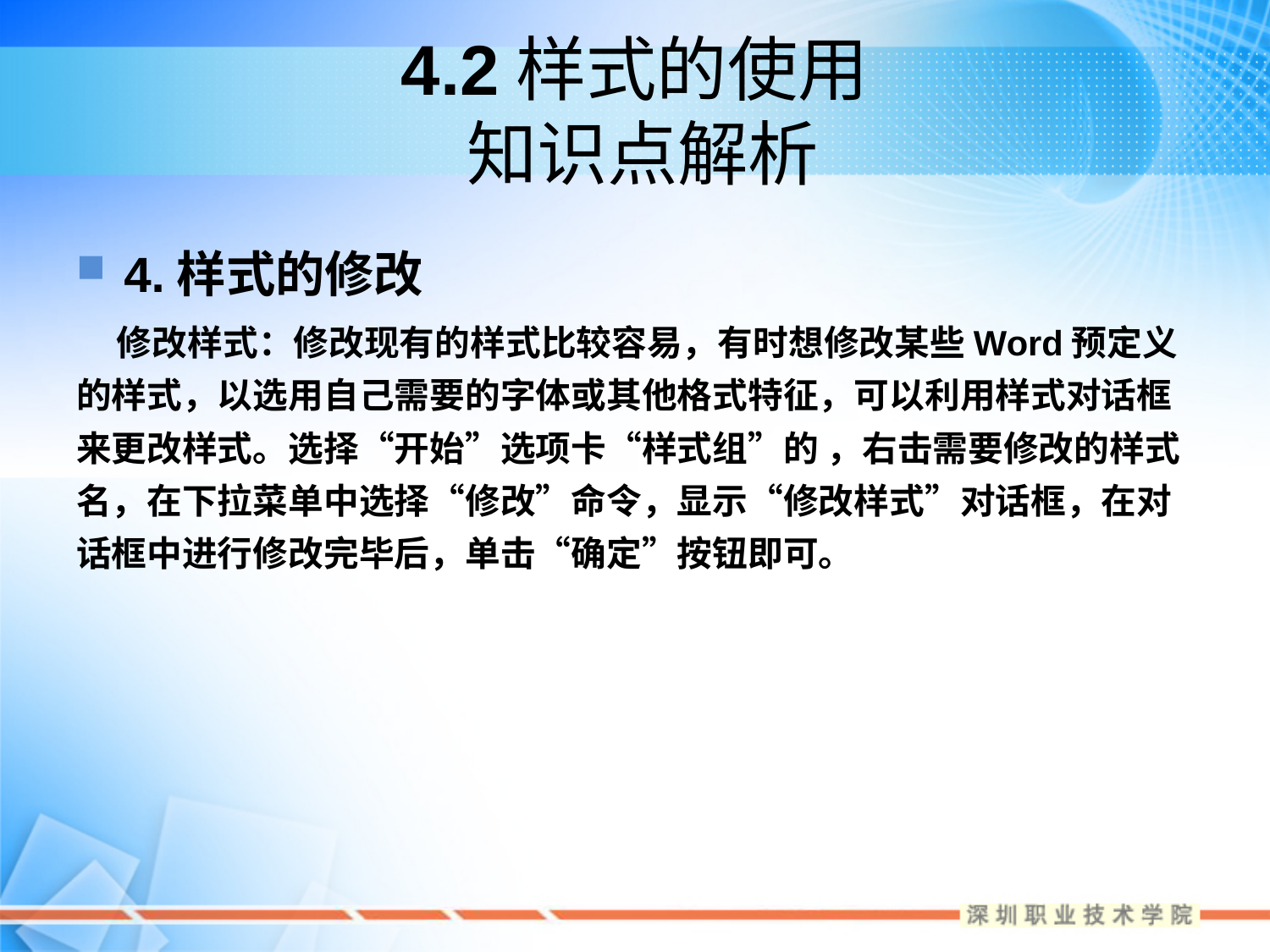

# 4.2样式的使用 知识点解析
4.样式的修改
    修改样式：修改现有的样式比较容易，有时想修改某些Word预定义的样式，以选用自己需要的字体或其他格式特征，可以利用样式对话框来更改样式。选择“开始”选项卡“样式组”的 ，右击需要修改的样式名，在下拉菜单中选择“修改”命令，显示“修改样式”对话框，在对话框中进行修改完毕后，单击“确定”按钮即可。